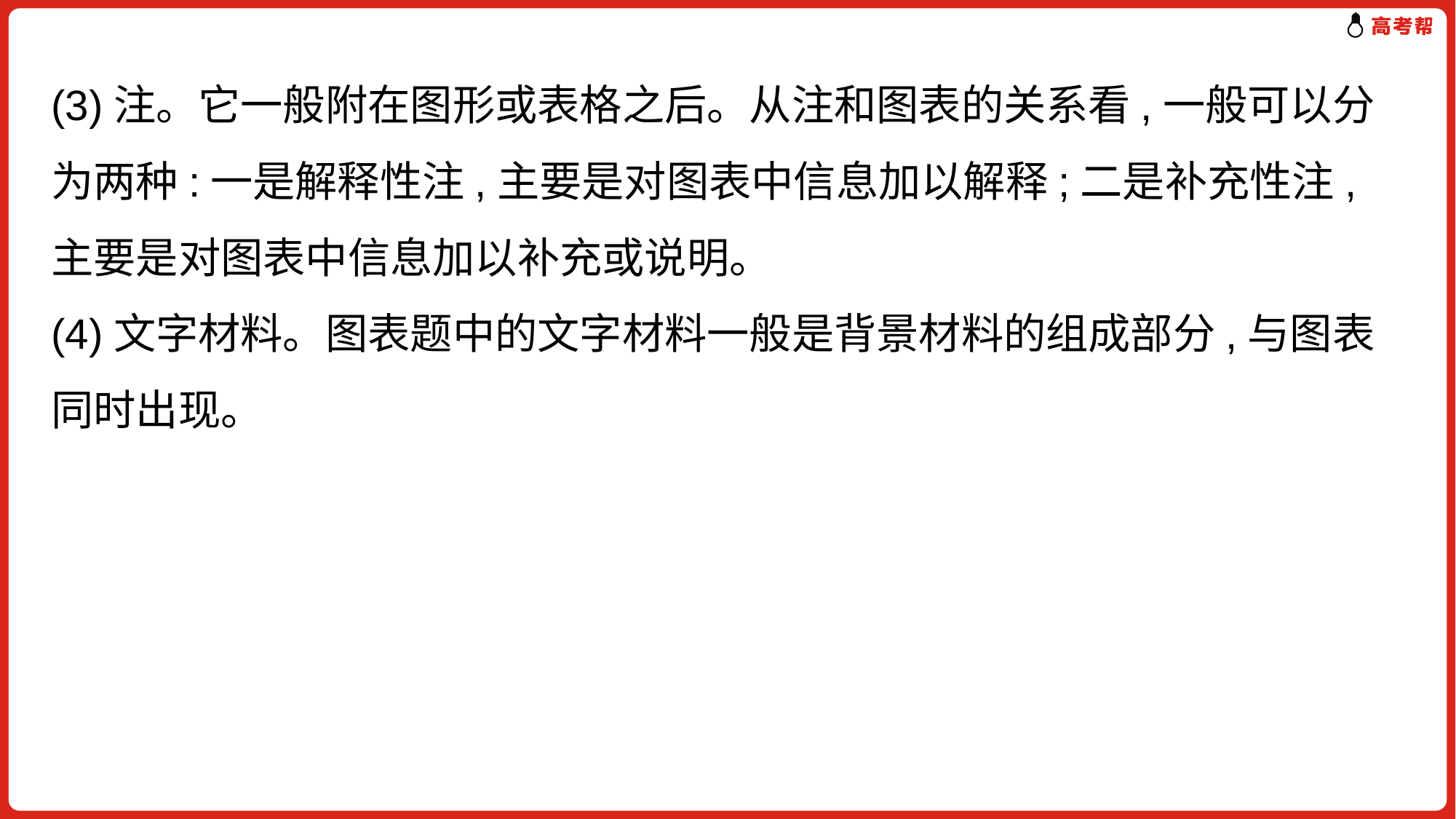

# (3)注。它一般附在图形或表格之后。从注和图表的关系看,一般可以分为两种:一是解释性注,主要是对图表中信息加以解释;二是补充性注,主要是对图表中信息加以补充或说明。 (4)文字材料。图表题中的文字材料一般是背景材料的组成部分,与图表同时出现。